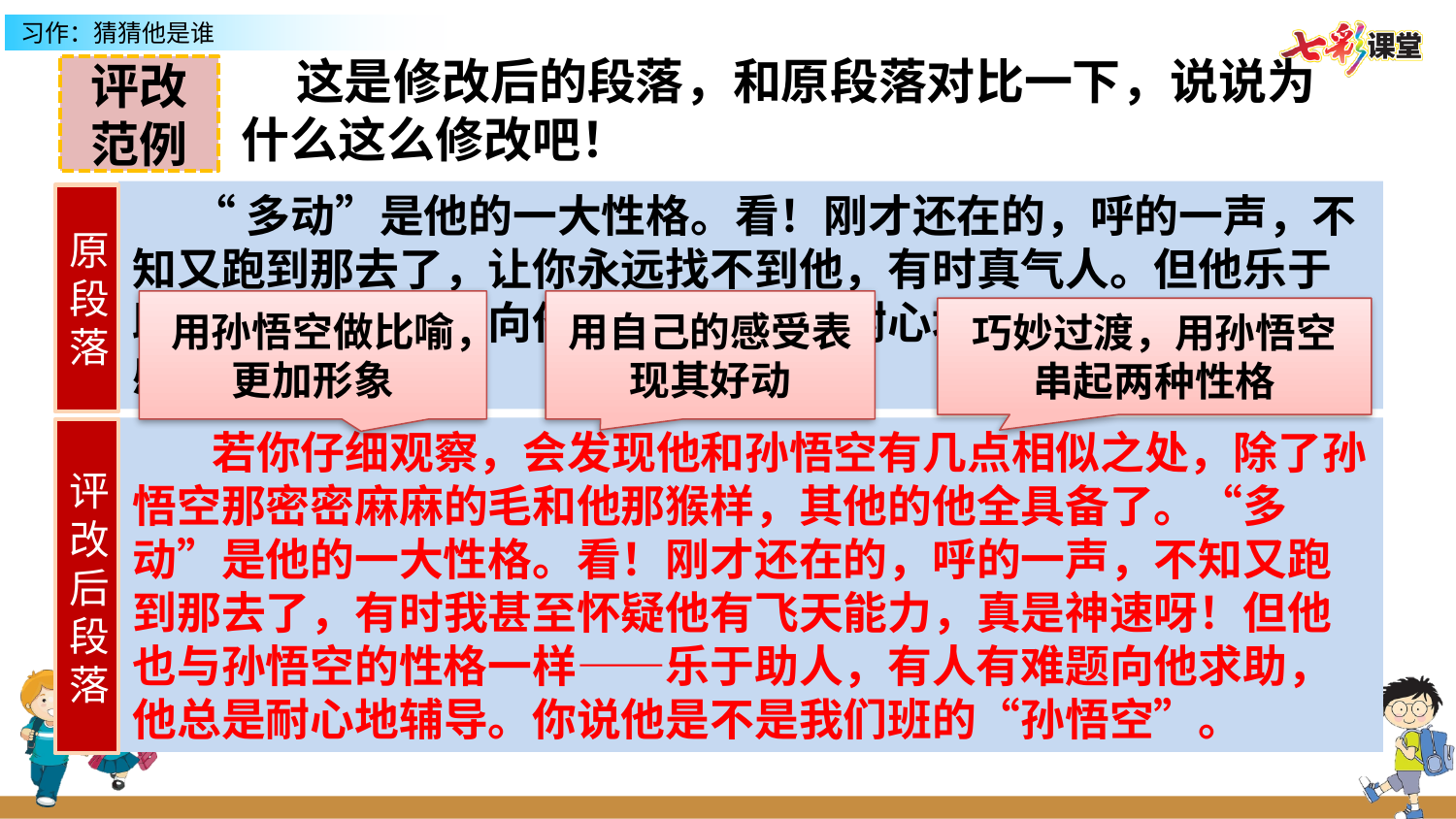

这是修改后的段落，和原段落对比一下，说说为什么这么修改吧！
评改范例
 “多动”是他的一大性格。看！刚才还在的，呼的一声，不知又跑到那去了，让你永远找不到他，有时真气人。但他乐于助人，有人有难题向他求助，他总是耐心地辅导，又让我们很感动。
原段落
用孙悟空做比喻，更加形象
用自己的感受表现其好动
巧妙过渡，用孙悟空串起两种性格
  若你仔细观察，会发现他和孙悟空有几点相似之处，除了孙悟空那密密麻麻的毛和他那猴样，其他的他全具备了。“多动”是他的一大性格。看！刚才还在的，呼的一声，不知又跑到那去了，有时我甚至怀疑他有飞天能力，真是神速呀！但他也与孙悟空的性格一样——乐于助人，有人有难题向他求助，他总是耐心地辅导。你说他是不是我们班的“孙悟空”。
评改后段落